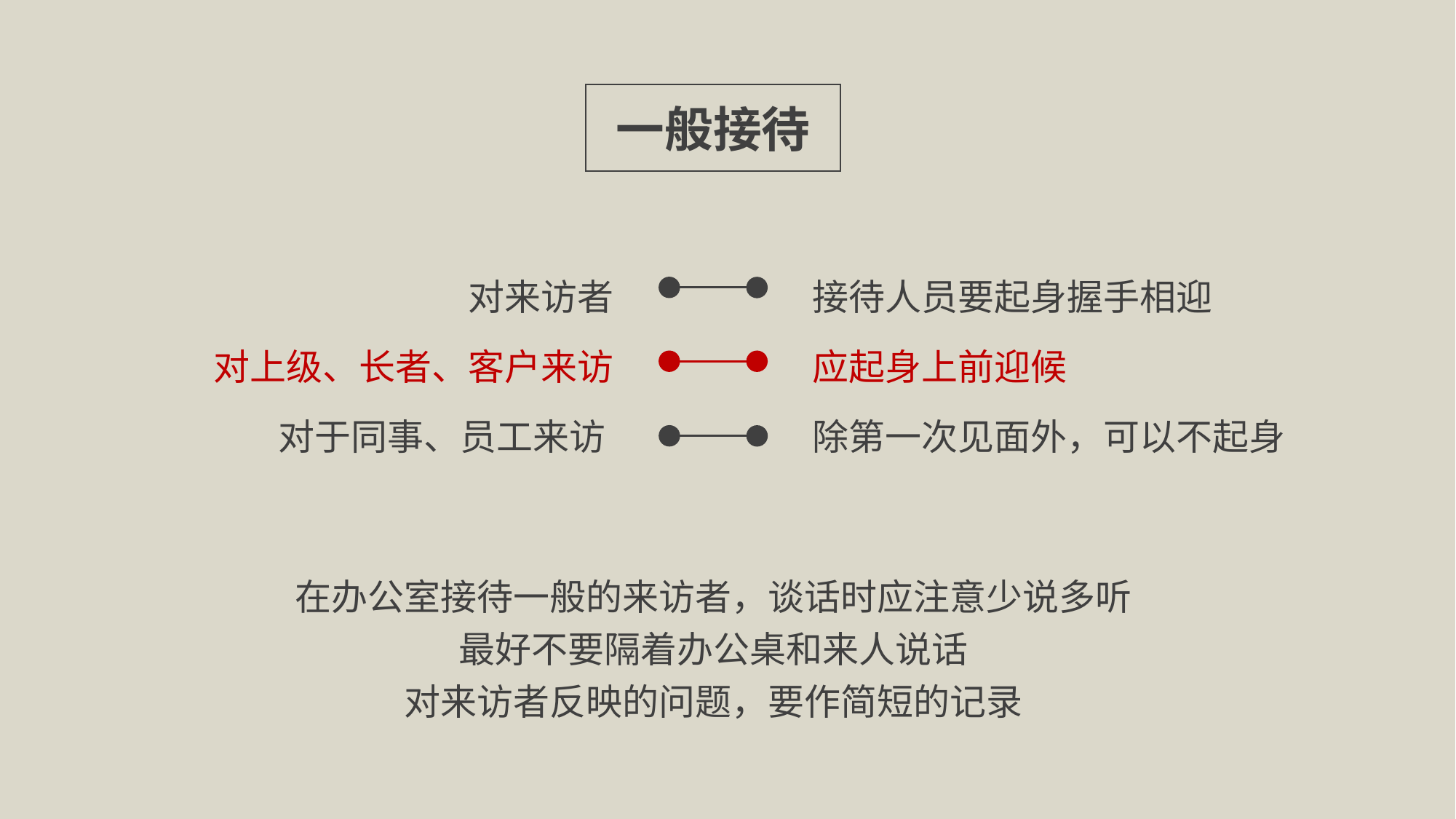

一般接待
对来访者
对上级、长者、客户来访
对于同事、员工来访
接待人员要起身握手相迎
应起身上前迎候
除第一次见面外，可以不起身

在办公室接待一般的来访者，谈话时应注意少说多听
最好不要隔着办公桌和来人说话
对来访者反映的问题，要作简短的记录